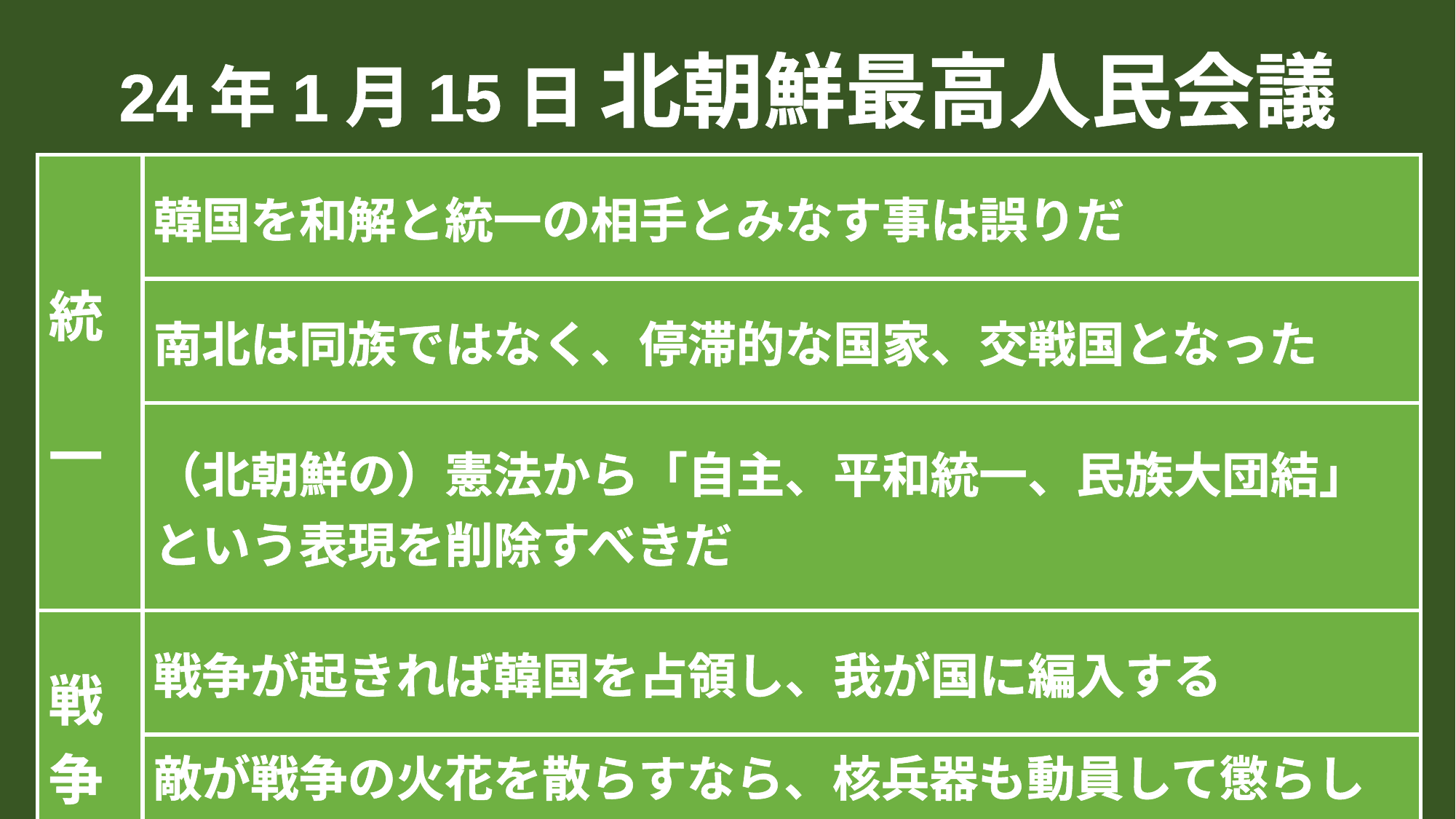

24年1月15日 北朝鮮最高人民会議
| 統 一 | 韓国を和解と統一の相手とみなす事は誤りだ |
| --- | --- |
|  | 南北は同族ではなく、停滞的な国家、交戦国となった |
|  | （北朝鮮の）憲法から「自主、平和統一、民族大団結」という表現を削除すべきだ |
| 戦 争 | 戦争が起きれば韓国を占領し、我が国に編入する |
|  | 敵が戦争の火花を散らすなら、核兵器も動員して懲らしめる |